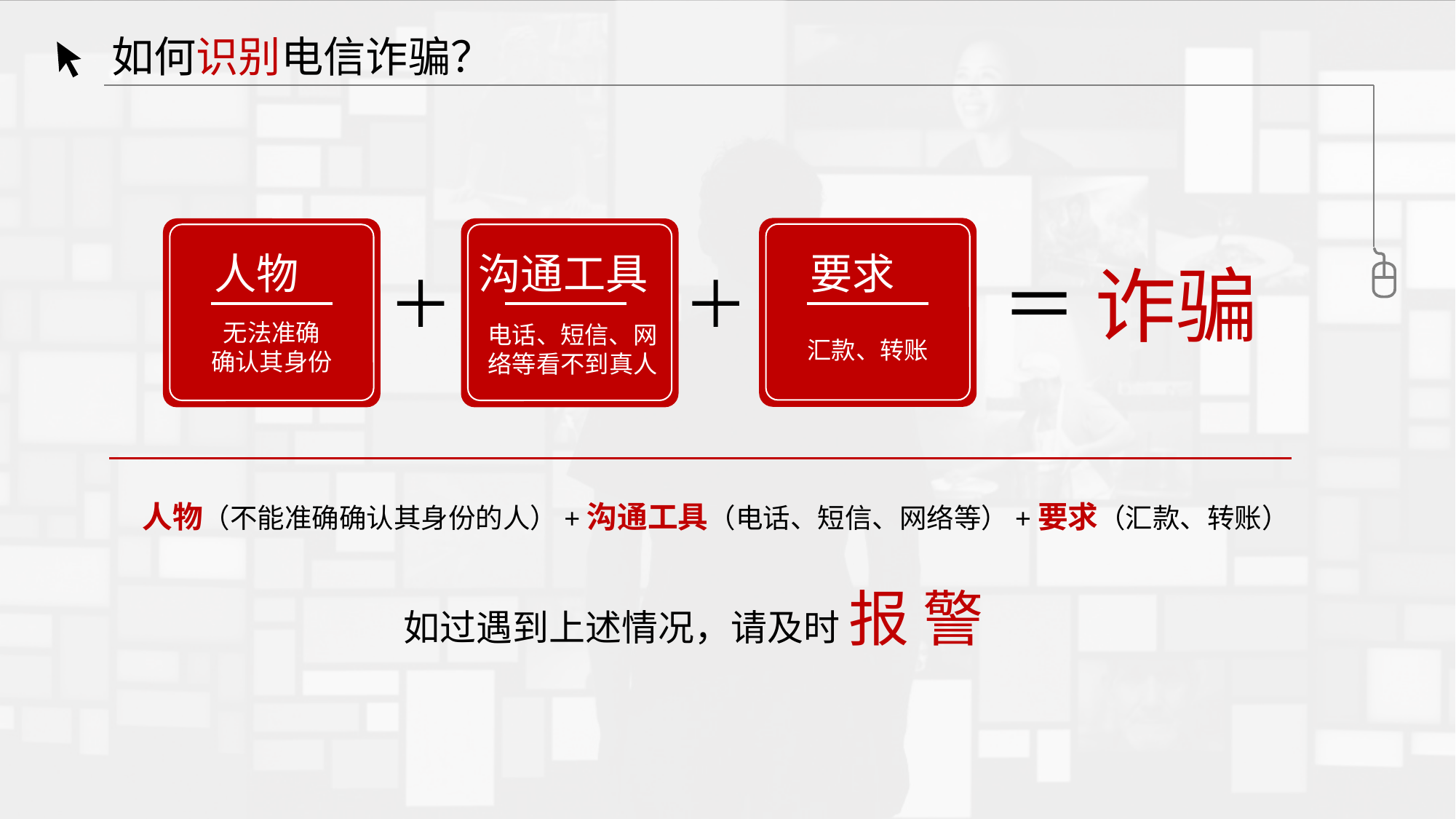

如何识别电信诈骗？

人物
无法准确
确认其身份
沟通工具
电话、短信、网络等看不到真人
要求
汇款、转账
诈骗

人物（不能准确确认其身份的人）+沟通工具（电话、短信、网络等）+要求（汇款、转账）
如过遇到上述情况，请及时 报 警